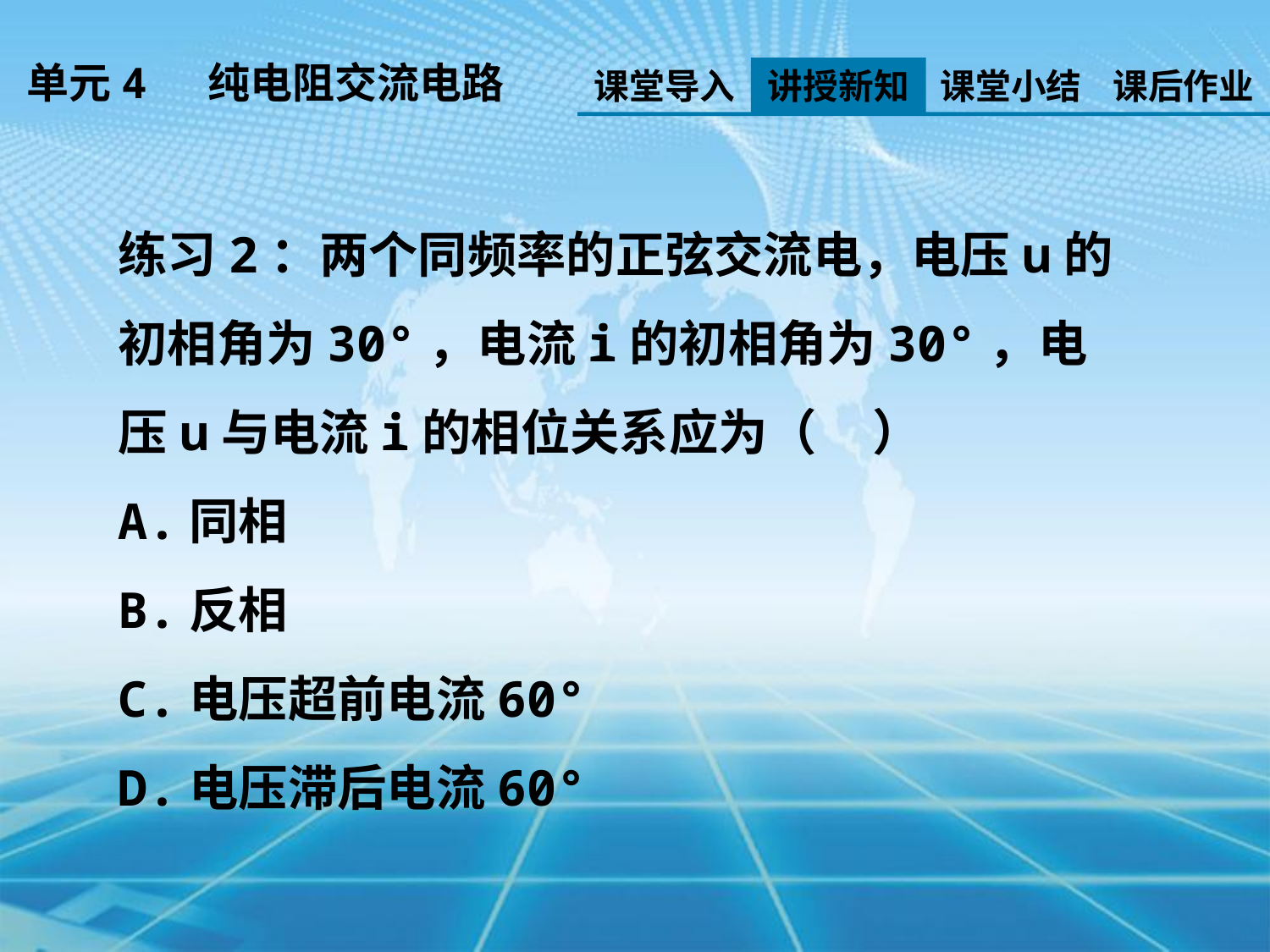

单元4  纯电阻交流电路
课堂导入
讲授新知
课堂小结
课后作业
练习2：两个同频率的正弦交流电，电压u的初相角为30°，电流i的初相角为30°，电压u与电流i的相位关系应为（     ）
A.同相
B.反相
C.电压超前电流60°
D.电压滞后电流60°